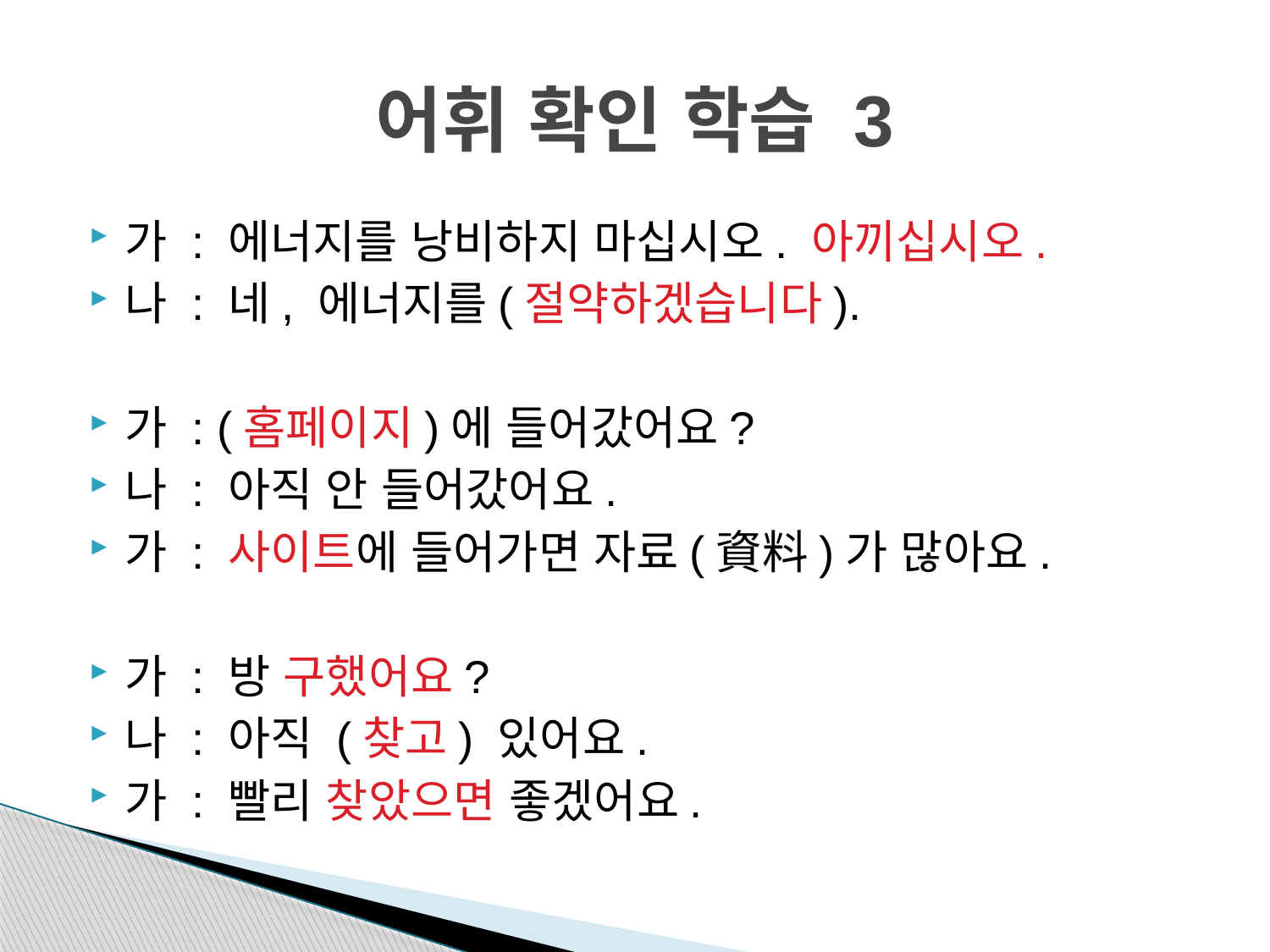

# 어휘 확인 학습 3
가 : 에너지를 낭비하지 마십시오. 아끼십시오.
나 : 네, 에너지를(절약하겠습니다).

가 : (홈페이지)에 들어갔어요?
나 : 아직 안 들어갔어요.
가 : 사이트에 들어가면 자료(資料)가 많아요.

가 : 방 구했어요?
나 : 아직 (찾고) 있어요.
가 : 빨리 찾았으면 좋겠어요.